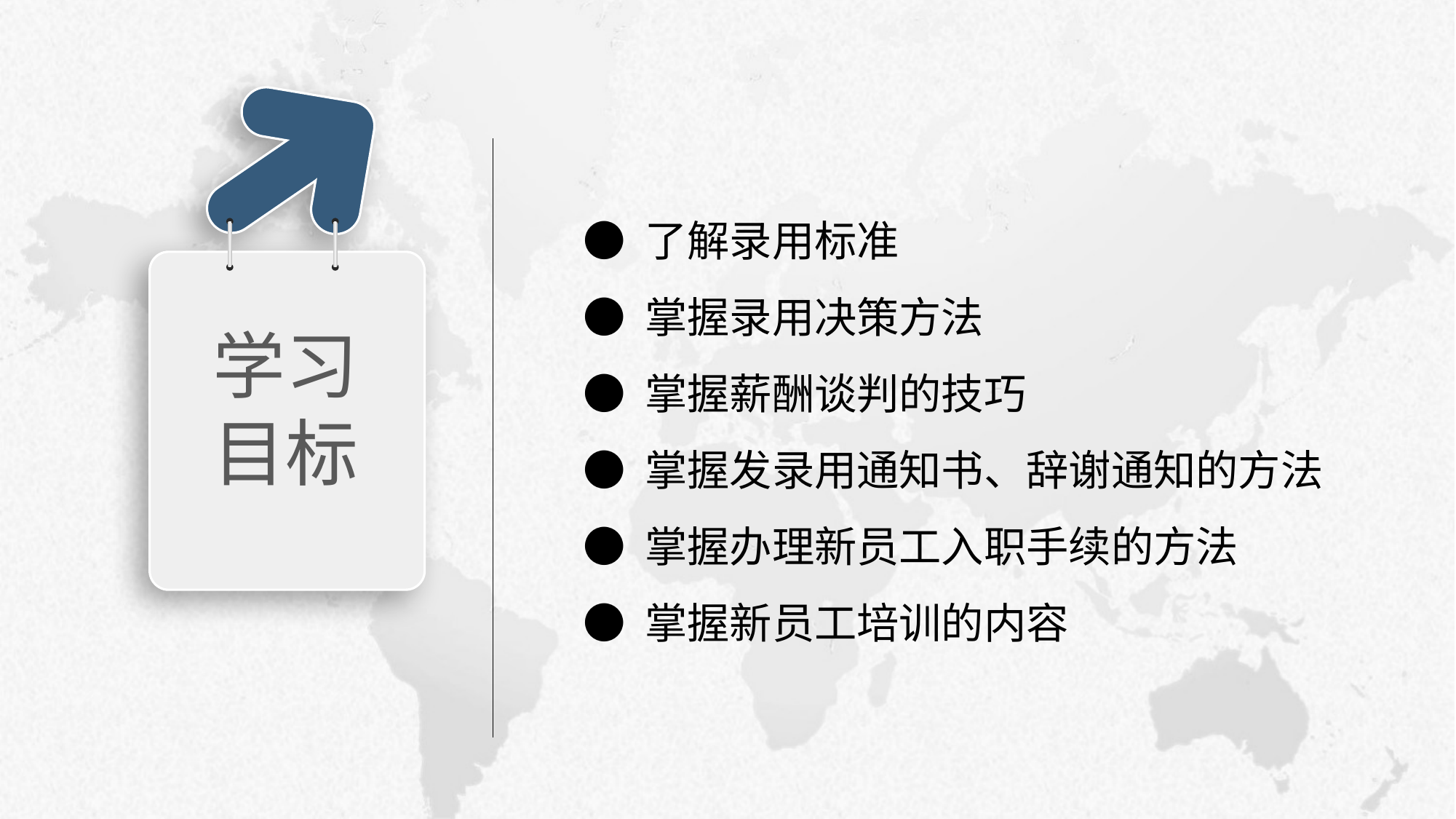

学习目标

● 了解录用标准
● 掌握录用决策方法
● 掌握薪酬谈判的技巧
● 掌握发录用通知书、辞谢通知的方法
● 掌握办理新员工入职手续的方法
● 掌握新员工培训的内容